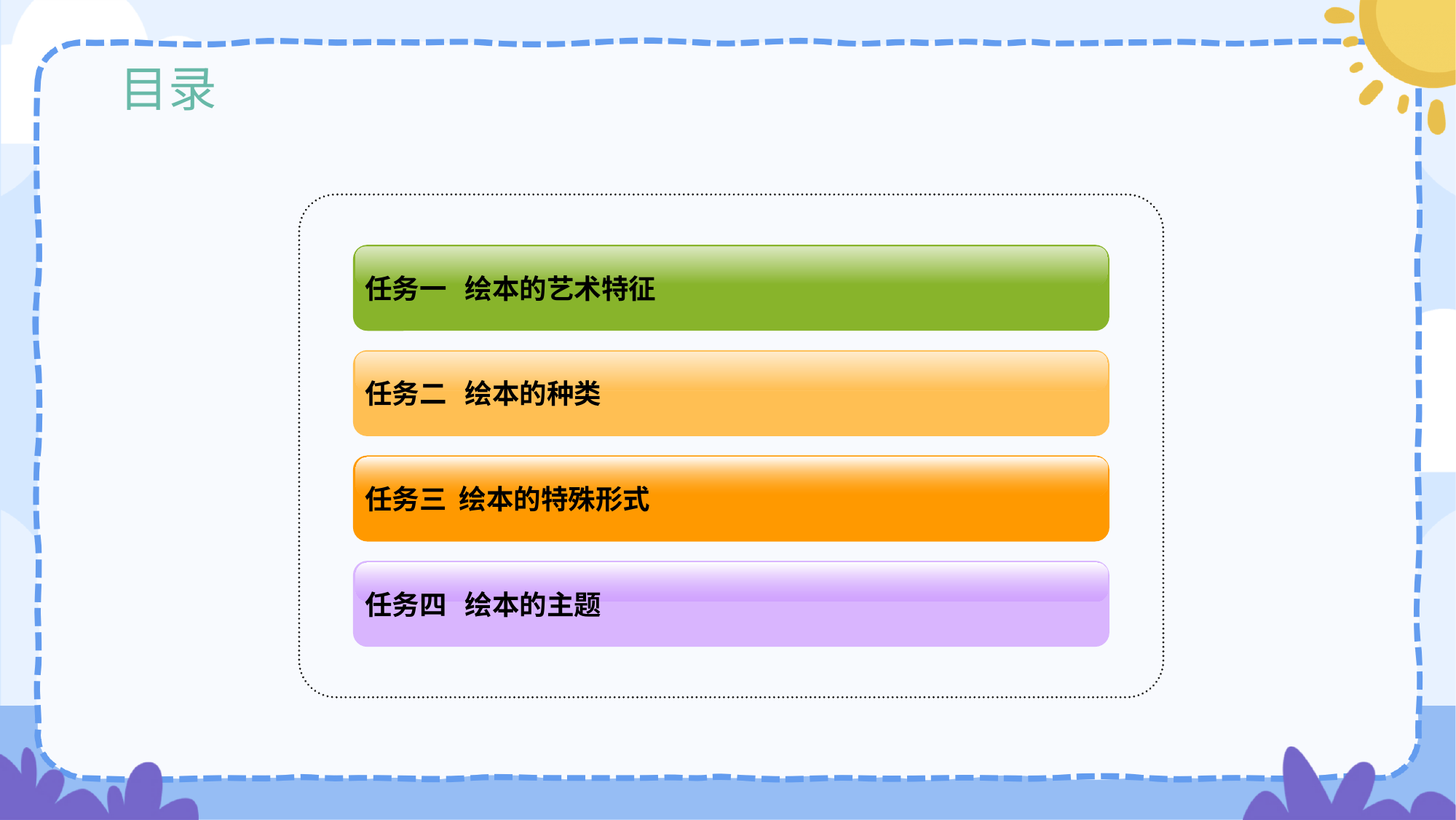

目录

任务一   绘本的艺术特征

任务二   绘本的种类

任务三  绘本的特殊形式

任务四   绘本的主题